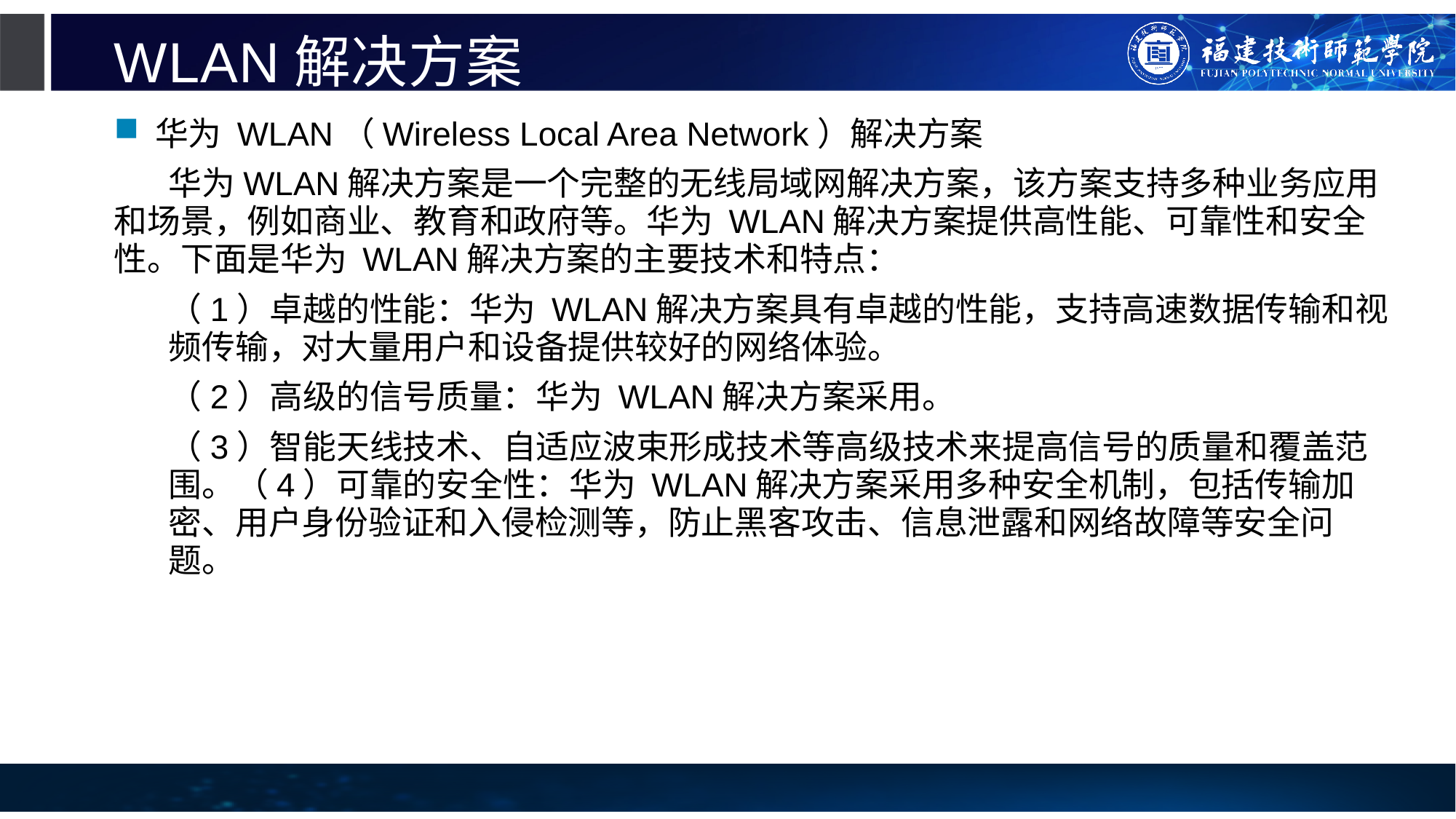

# WLAN解决方案
华为 WLAN（Wireless Local Area Network）解决方案
华为WLAN解决方案是一个完整的无线局域网解决方案，该方案支持多种业务应用和场景，例如商业、教育和政府等。华为 WLAN解决方案提供高性能、可靠性和安全性。下面是华为 WLAN解决方案的主要技术和特点：
（1）卓越的性能：华为 WLAN解决方案具有卓越的性能，支持高速数据传输和视频传输，对大量用户和设备提供较好的网络体验。
（2）高级的信号质量：华为 WLAN解决方案采用。
（3）智能天线技术、自适应波束形成技术等高级技术来提高信号的质量和覆盖范围。（4）可靠的安全性：华为 WLAN解决方案采用多种安全机制，包括传输加密、用户身份验证和入侵检测等，防止黑客攻击、信息泄露和网络故障等安全问题。